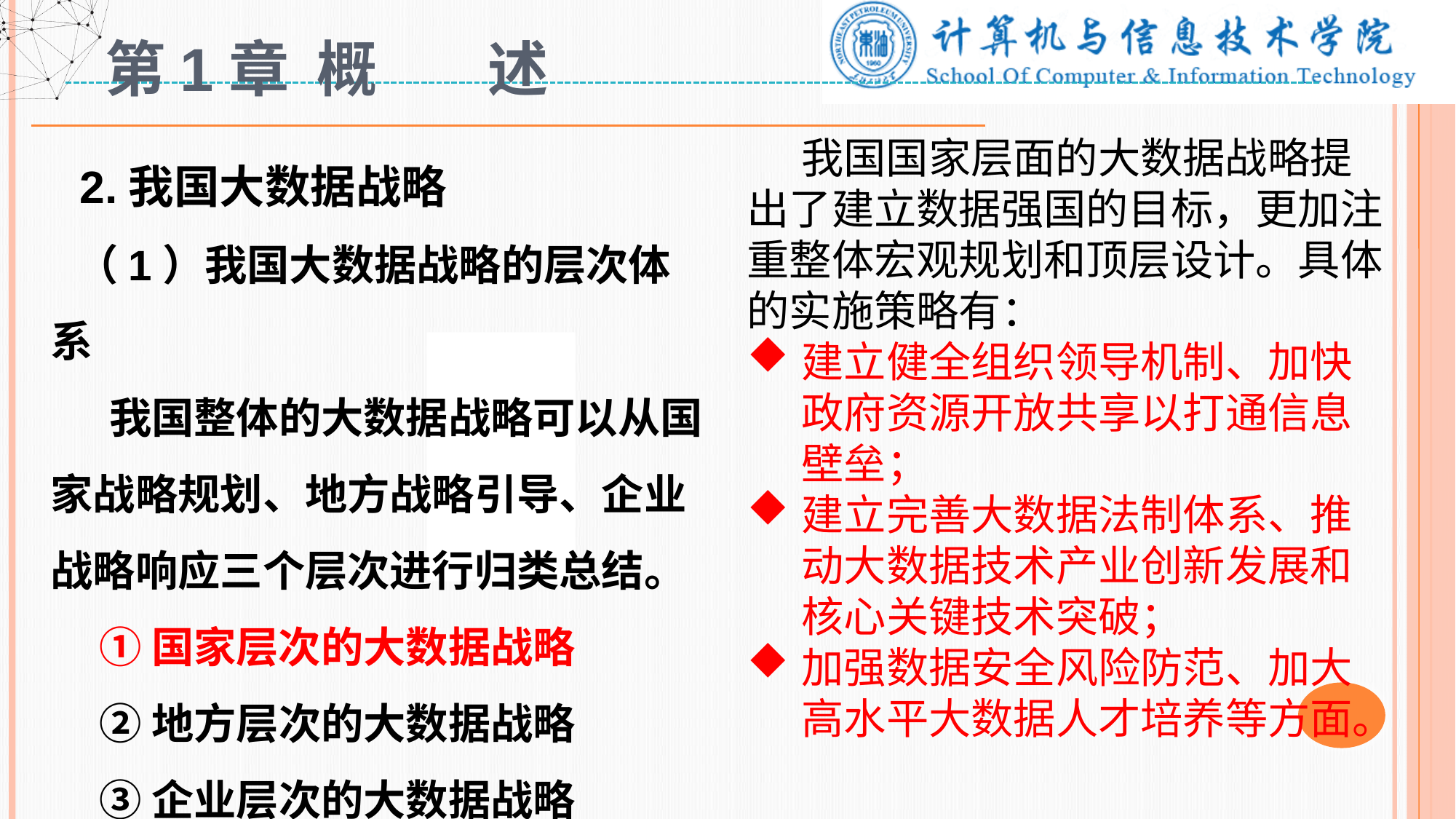

# 第1章  概        述
   2.我国大数据战略
  （1）我国大数据战略的层次体系
     我国整体的大数据战略可以从国家战略规划、地方战略引导、企业战略响应三个层次进行归类总结。
     ①国家层次的大数据战略
     ②地方层次的大数据战略
     ③企业层次的大数据战略
       我国国家层面的大数据战略提出了建立数据强国的目标，更加注重整体宏观规划和顶层设计。具体的实施策略有：
建立健全组织领导机制、加快政府资源开放共享以打通信息壁垒；
建立完善大数据法制体系、推动大数据技术产业创新发展和核心关键技术突破；
加强数据安全风险防范、加大高水平大数据人才培养等方面。